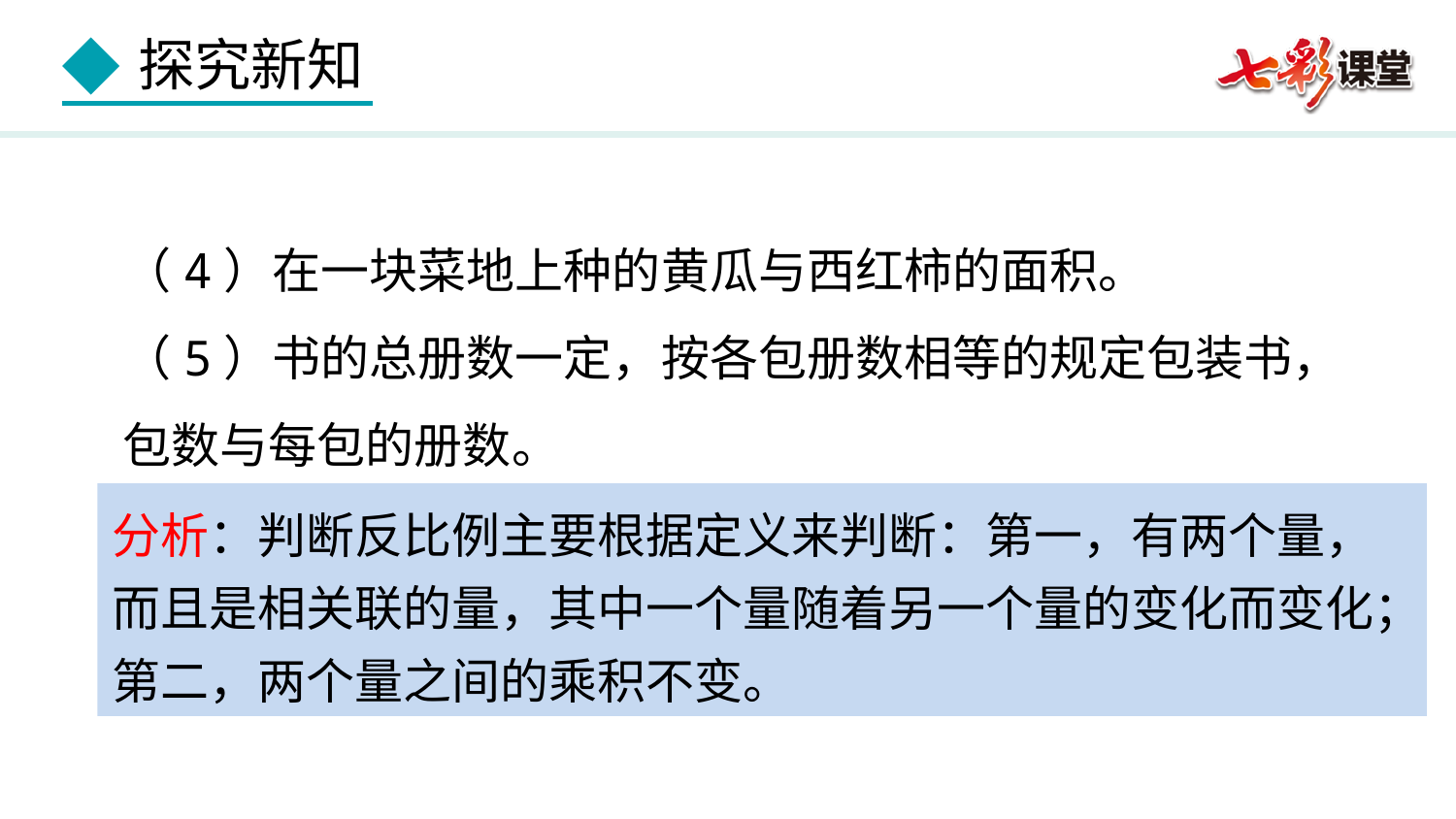

（4）在一块菜地上种的黄瓜与西红柿的面积。
（5）书的总册数一定，按各包册数相等的规定包装书，包数与每包的册数。
分析：判断反比例主要根据定义来判断：第一，有两个量，而且是相关联的量，其中一个量随着另一个量的变化而变化；第二，两个量之间的乘积不变。